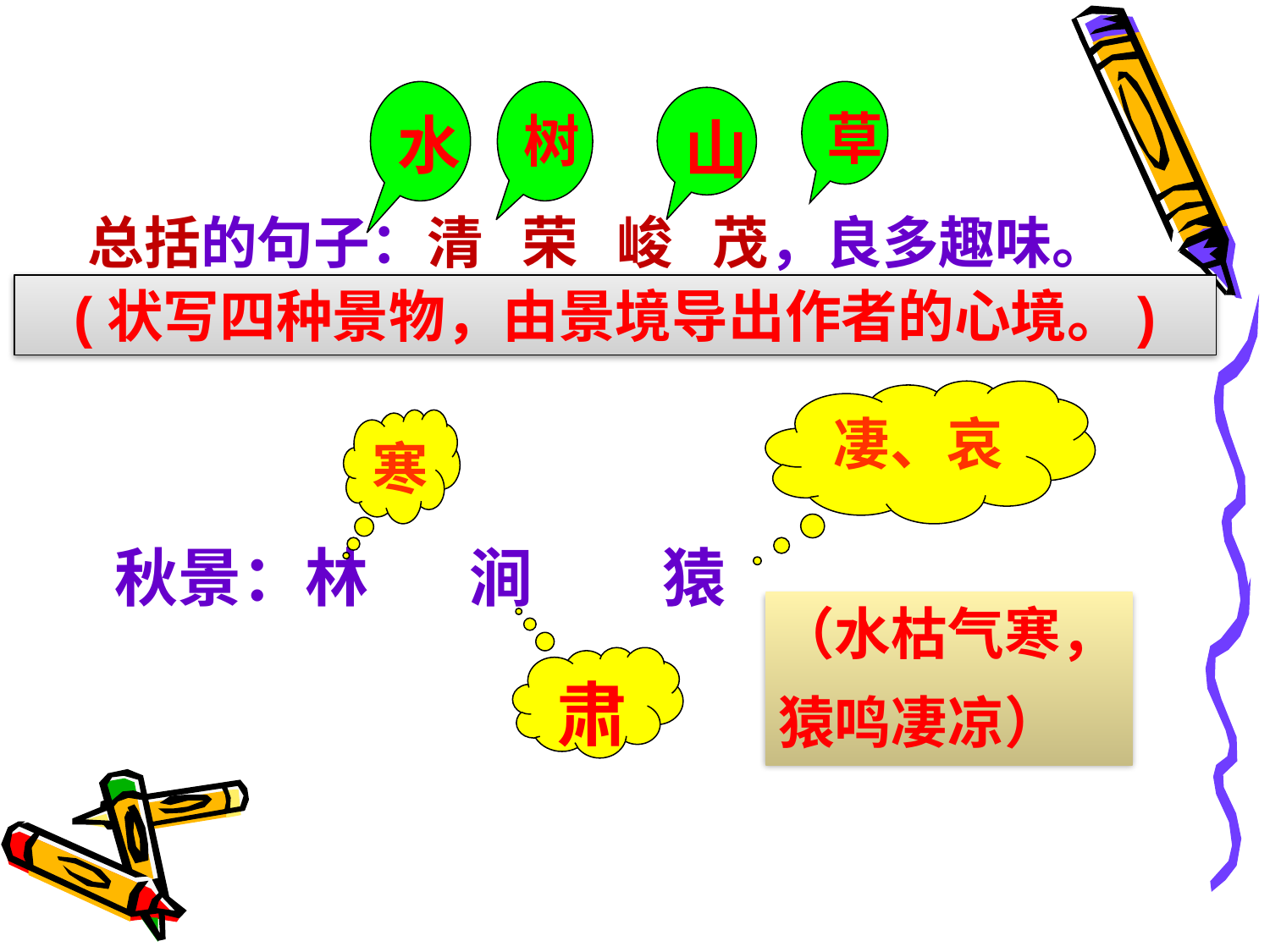

草
水
树
山
总括的句子：清   荣   峻   茂，良多趣味。
(状写四种景物，由景境导出作者的心境。)
凄、哀
寒
秋景：林       涧         猿
（水枯气寒，
猿鸣凄凉）
肃